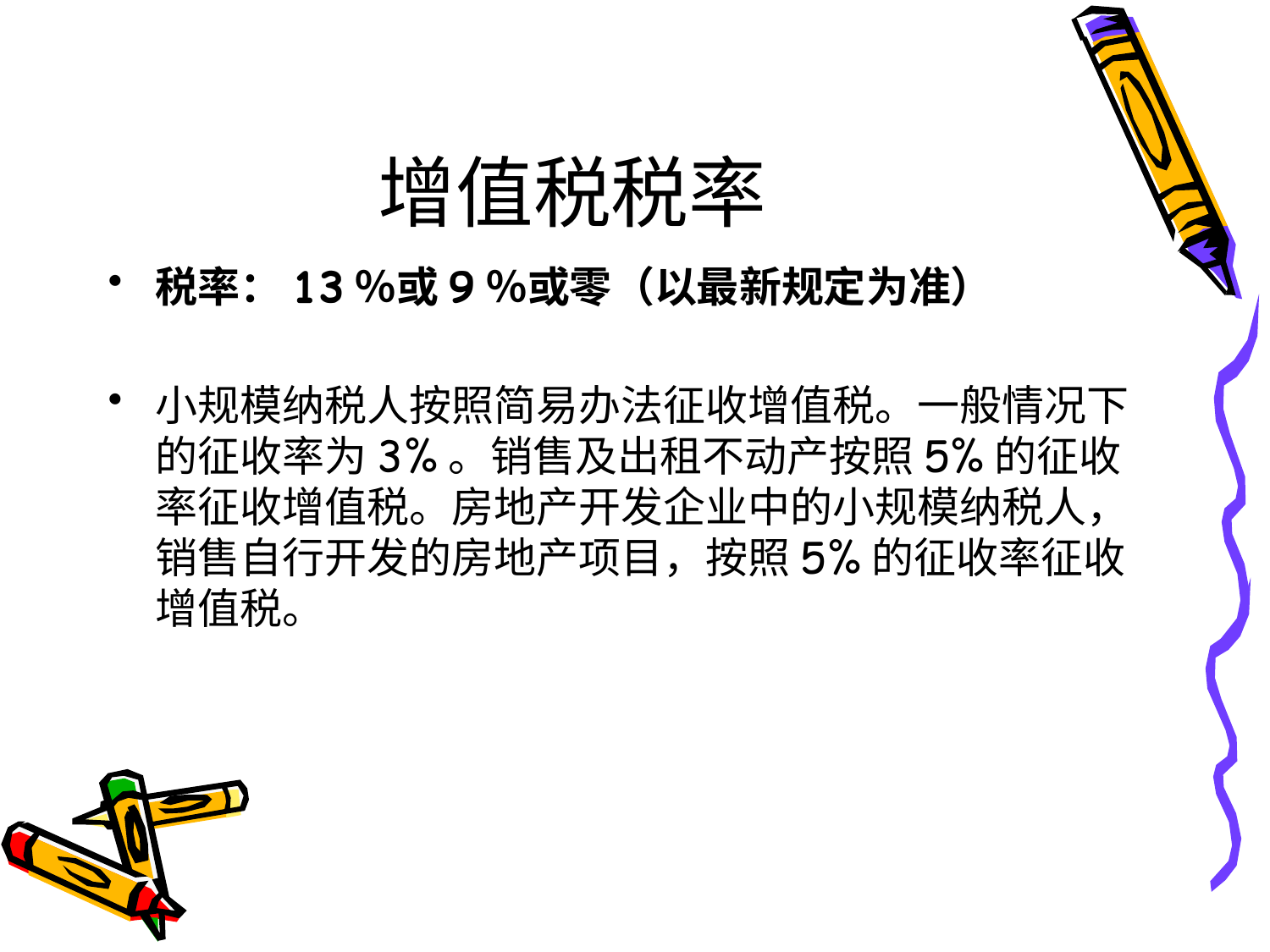

# 增值税税率
税率：13％或9％或零（以最新规定为准）

小规模纳税人按照简易办法征收增值税。一般情况下的征收率为3%。销售及出租不动产按照5%的征收率征收增值税。房地产开发企业中的小规模纳税人，销售自行开发的房地产项目，按照5%的征收率征收增值税。